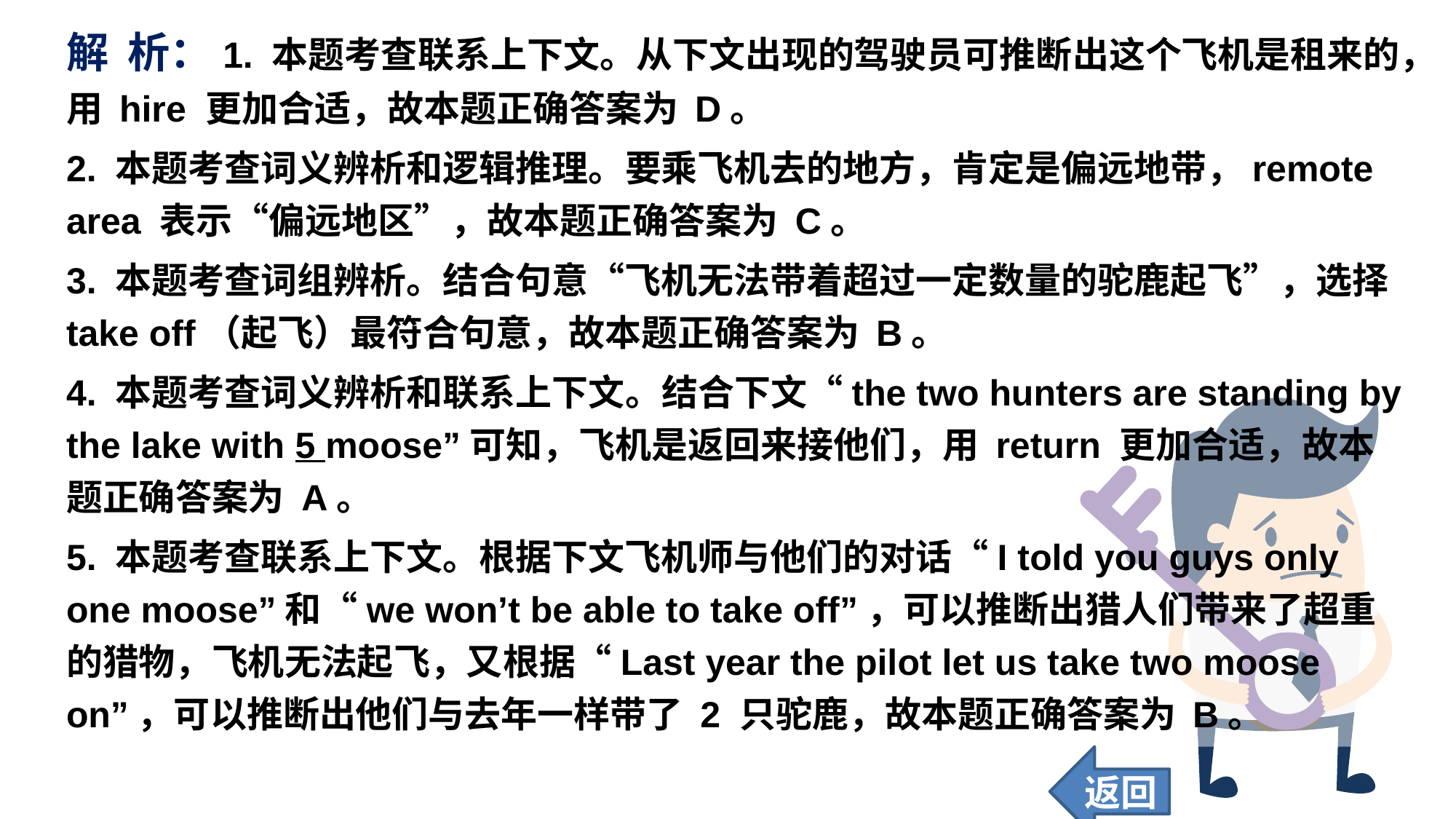

解  析：1. 本题考查联系上下文。从下文出现的驾驶员可推断出这个飞机是租来的，用 hire 更加合适，故本题正确答案为 D。
2. 本题考查词义辨析和逻辑推理。要乘飞机去的地方，肯定是偏远地带，remote area 表示“偏远地区”，故本题正确答案为 C。
3. 本题考查词组辨析。结合句意“飞机无法带着超过一定数量的驼鹿起飞”，选择 take off（起飞）最符合句意，故本题正确答案为 B。
4. 本题考查词义辨析和联系上下文。结合下文“the two hunters are standing by the lake with 5 moose”可知，飞机是返回来接他们，用 return 更加合适，故本题正确答案为 A。
5. 本题考查联系上下文。根据下文飞机师与他们的对话“I told you guys only one moose”和“we won’t be able to take off”，可以推断出猎人们带来了超重的猎物，飞机无法起飞，又根据“Last year the pilot let us take two moose on”，可以推断出他们与去年一样带了 2 只驼鹿，故本题正确答案为 B。

返回
62